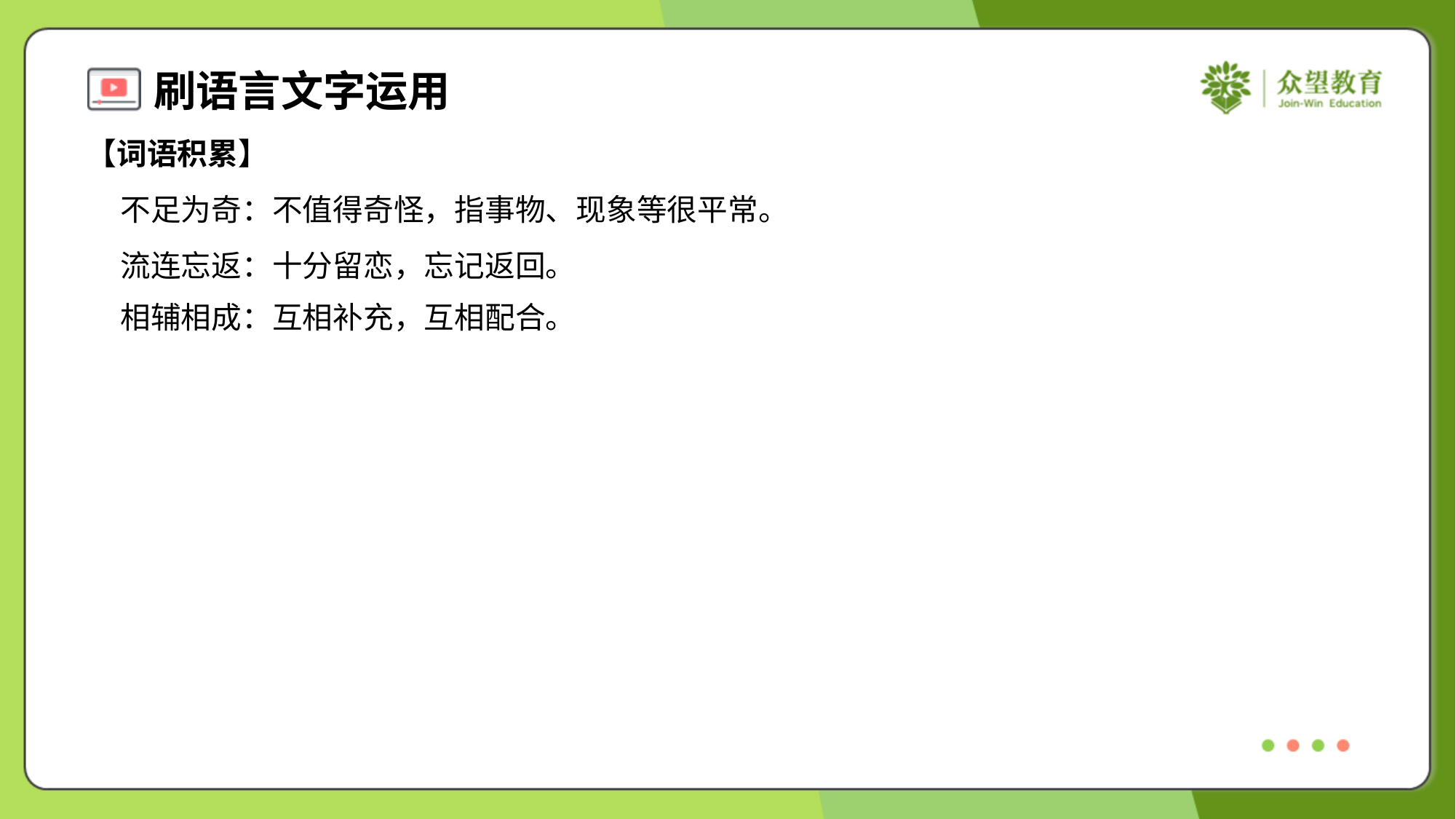

【词语积累】
    不足为奇：不值得奇怪，指事物、现象等很平常。
    流连忘返：十分留恋，忘记返回。
    相辅相成：互相补充，互相配合。